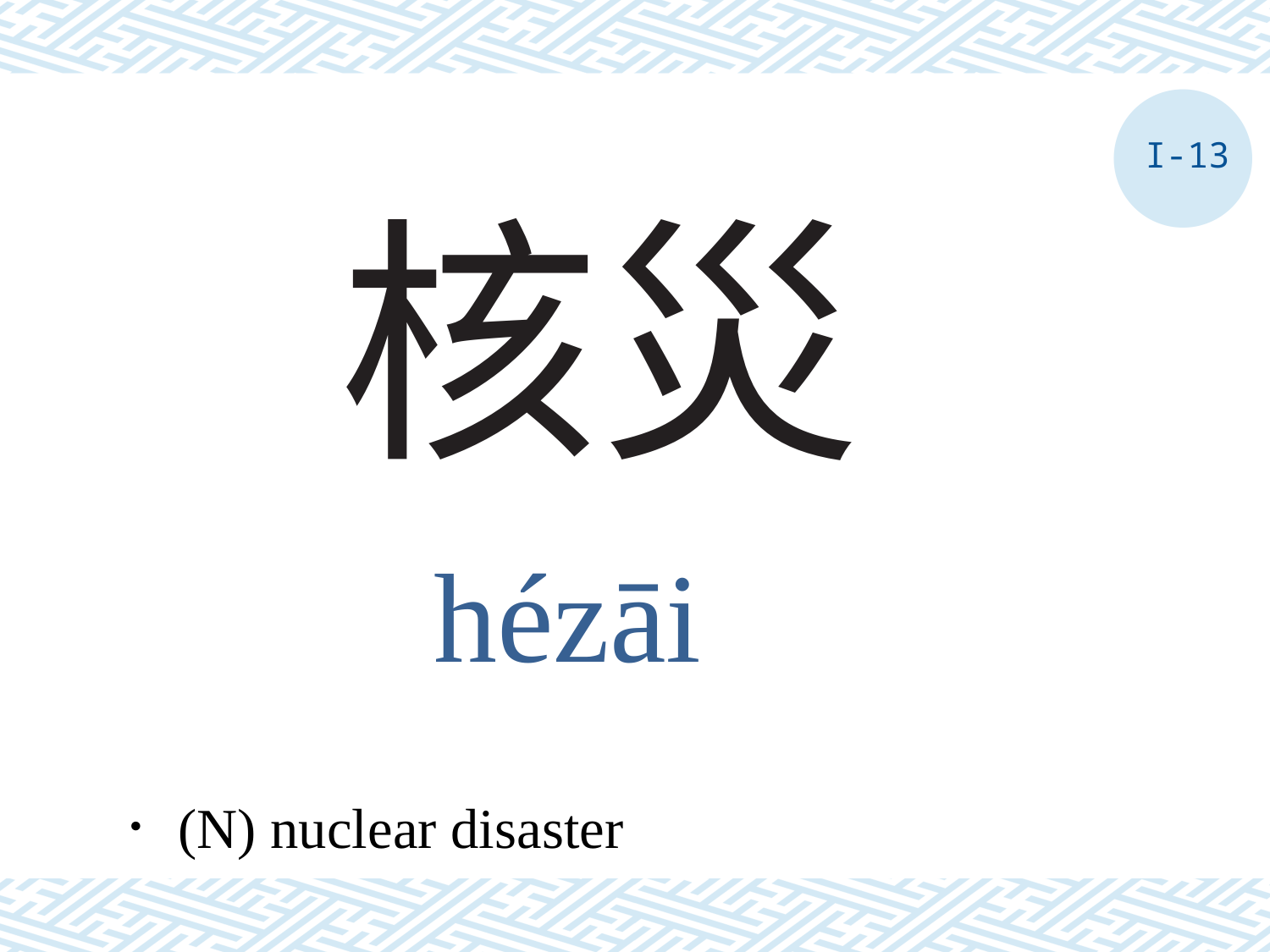

I-13

# 核災
hézāi
．(N) nuclear disaster